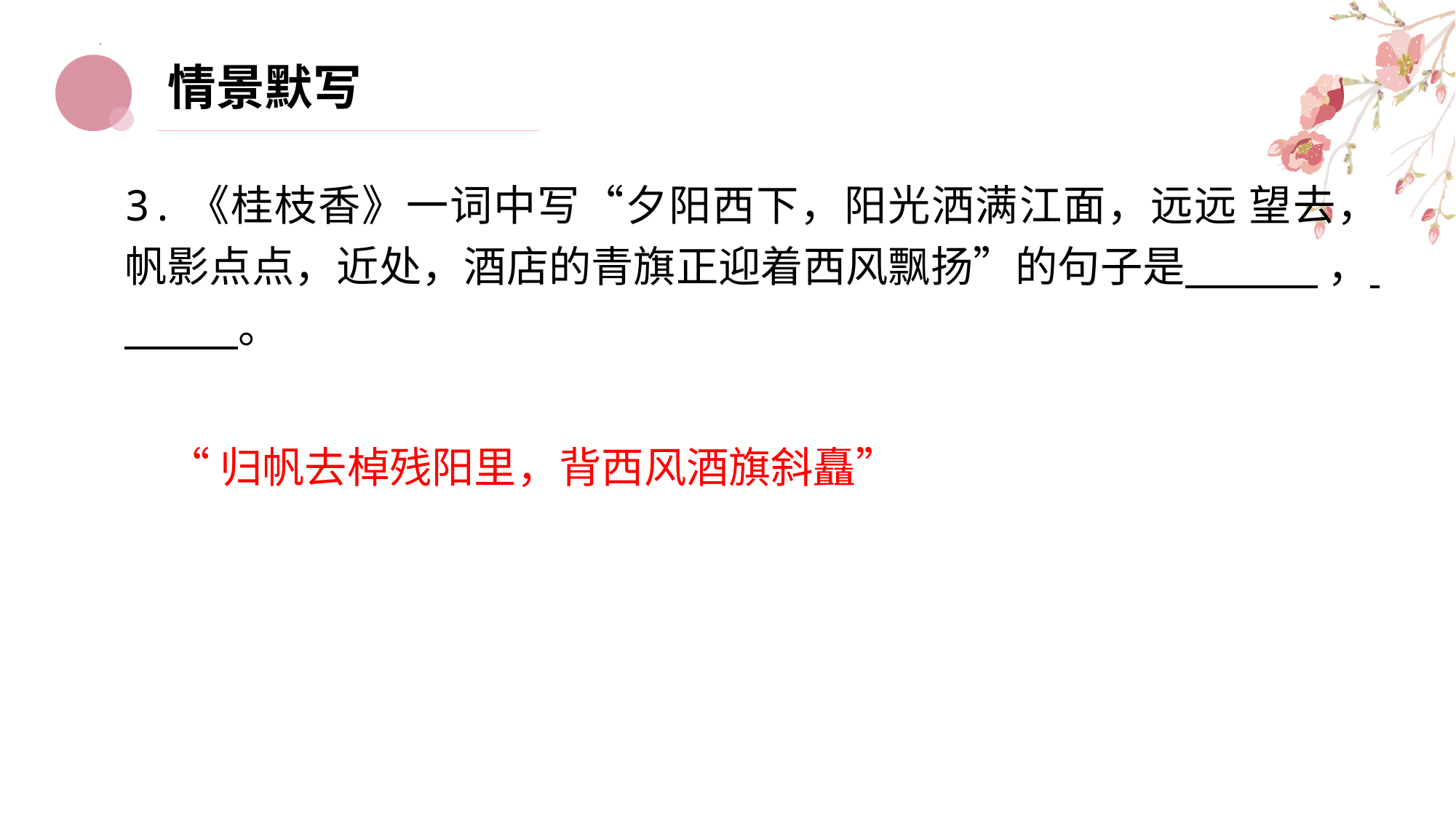

情景默写
3.《桂枝香》一词中写“夕阳西下，阳光洒满江面，远远 望去，帆影点点，近处，酒店的青旗正迎着西风飘扬”的句子是               ，              。
“归帆去棹残阳里，背西风酒旗斜矗”